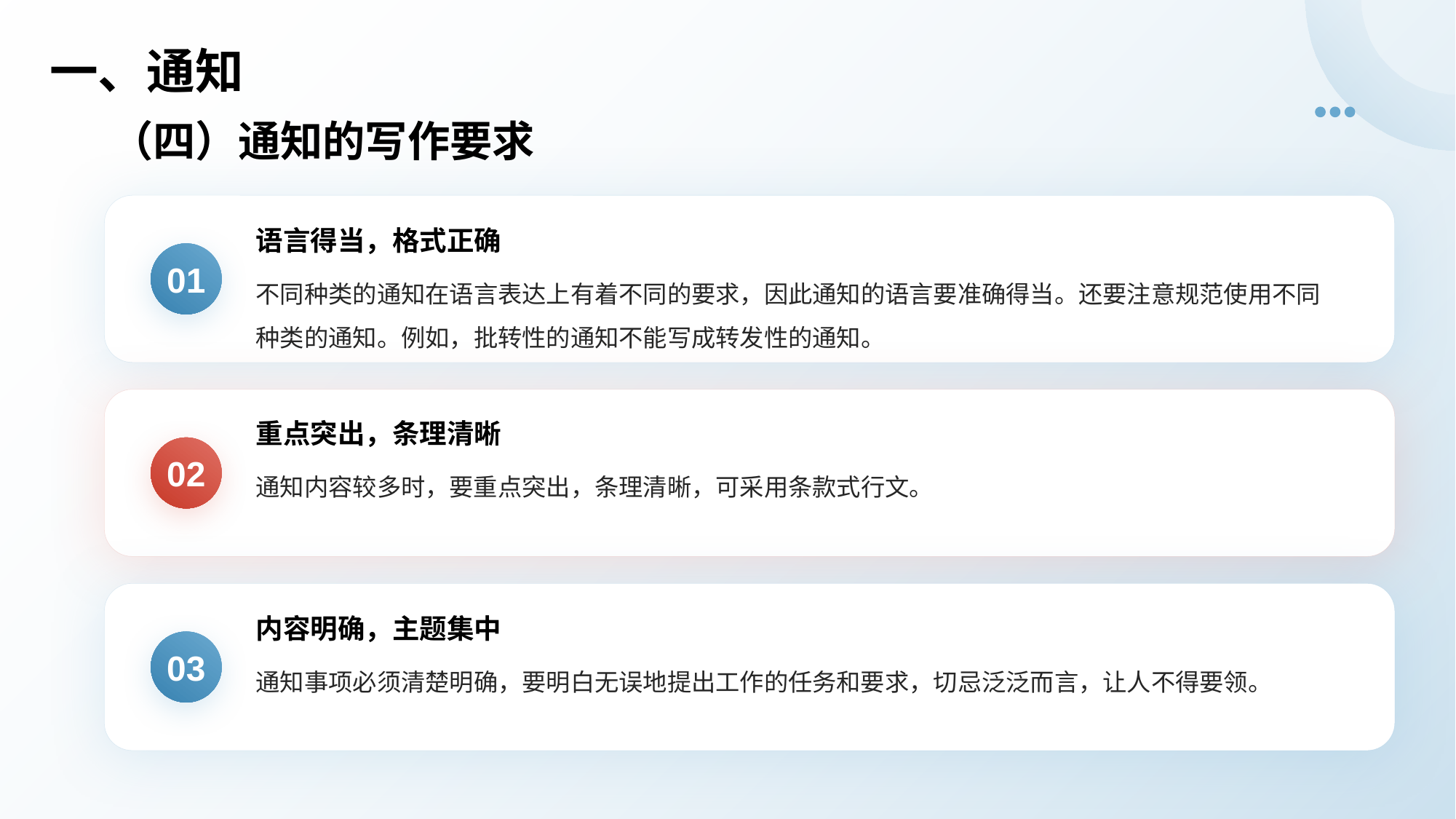

# 一、通知
（四）通知的写作要求

语言得当，格式正确
01
不同种类的通知在语言表达上有着不同的要求，因此通知的语言要准确得当。还要注意规范使用不同种类的通知。例如，批转性的通知不能写成转发性的通知。

重点突出，条理清晰
02
通知内容较多时，要重点突出，条理清晰，可采用条款式行文。

内容明确，主题集中
03
通知事项必须清楚明确，要明白无误地提出工作的任务和要求，切忌泛泛而言，让人不得要领。